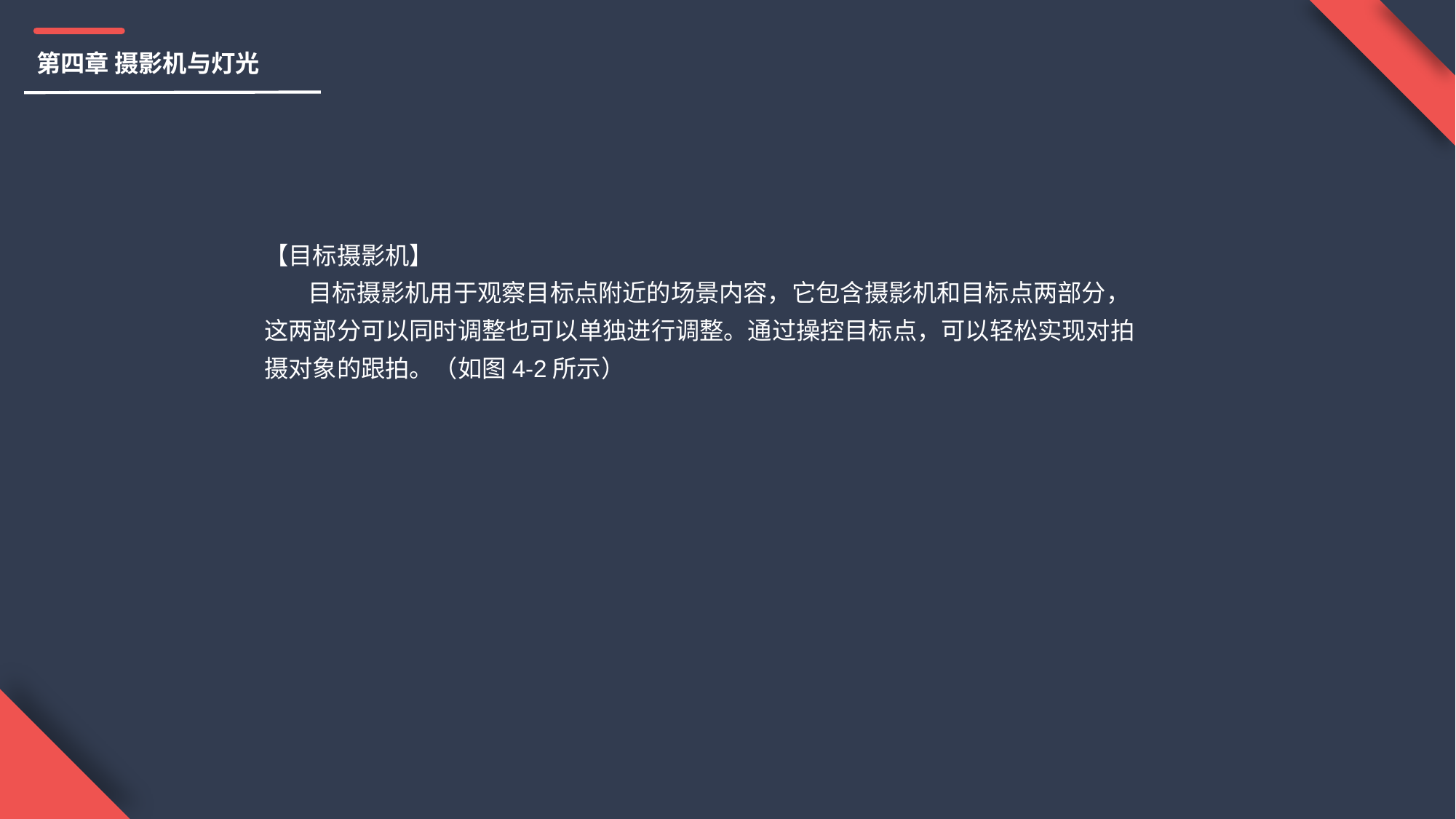

第四章 摄影机与灯光
【目标摄影机】
       目标摄影机用于观察目标点附近的场景内容，它包含摄影机和目标点两部分，这两部分可以同时调整也可以单独进行调整。通过操控目标点，可以轻松实现对拍摄对象的跟拍。（如图4-2所示）